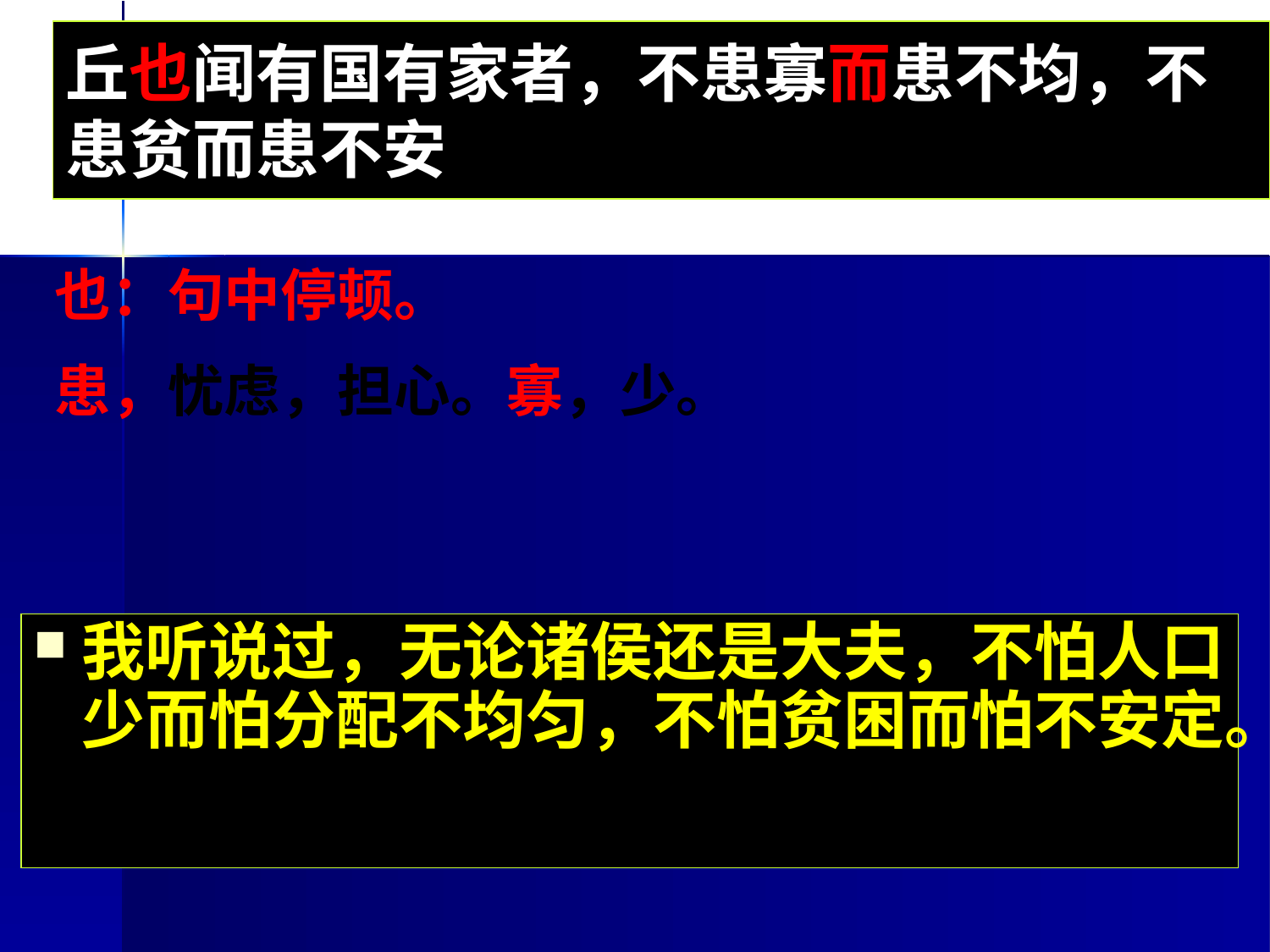

# 丘也闻有国有家者，不患寡而患不均，不患贫而患不安
也：句中停顿。
患，忧虑，担心。寡，少。
我听说过，无论诸侯还是大夫，不怕人口少而怕分配不均匀，不怕贫困而怕不安定。